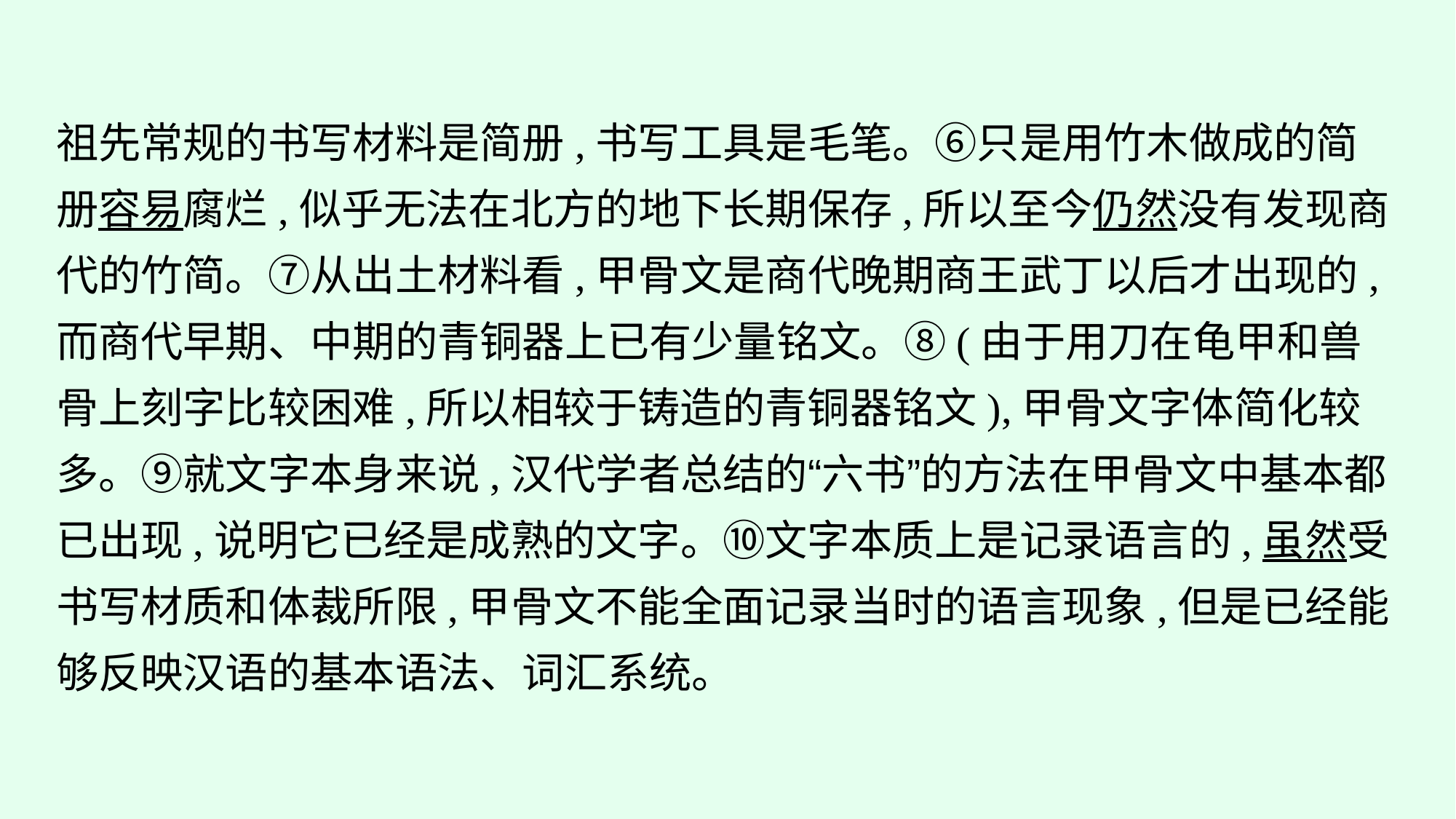

祖先常规的书写材料是简册,书写工具是毛笔。⑥只是用竹木做成的简册容易腐烂,似乎无法在北方的地下长期保存,所以至今仍然没有发现商代的竹简。⑦从出土材料看,甲骨文是商代晚期商王武丁以后才出现的,而商代早期、中期的青铜器上已有少量铭文。⑧(由于用刀在龟甲和兽骨上刻字比较困难,所以相较于铸造的青铜器铭文),甲骨文字体简化较多。⑨就文字本身来说,汉代学者总结的“六书”的方法在甲骨文中基本都已出现,说明它已经是成熟的文字。⑩文字本质上是记录语言的,虽然受书写材质和体裁所限,甲骨文不能全面记录当时的语言现象,但是已经能够反映汉语的基本语法、词汇系统。